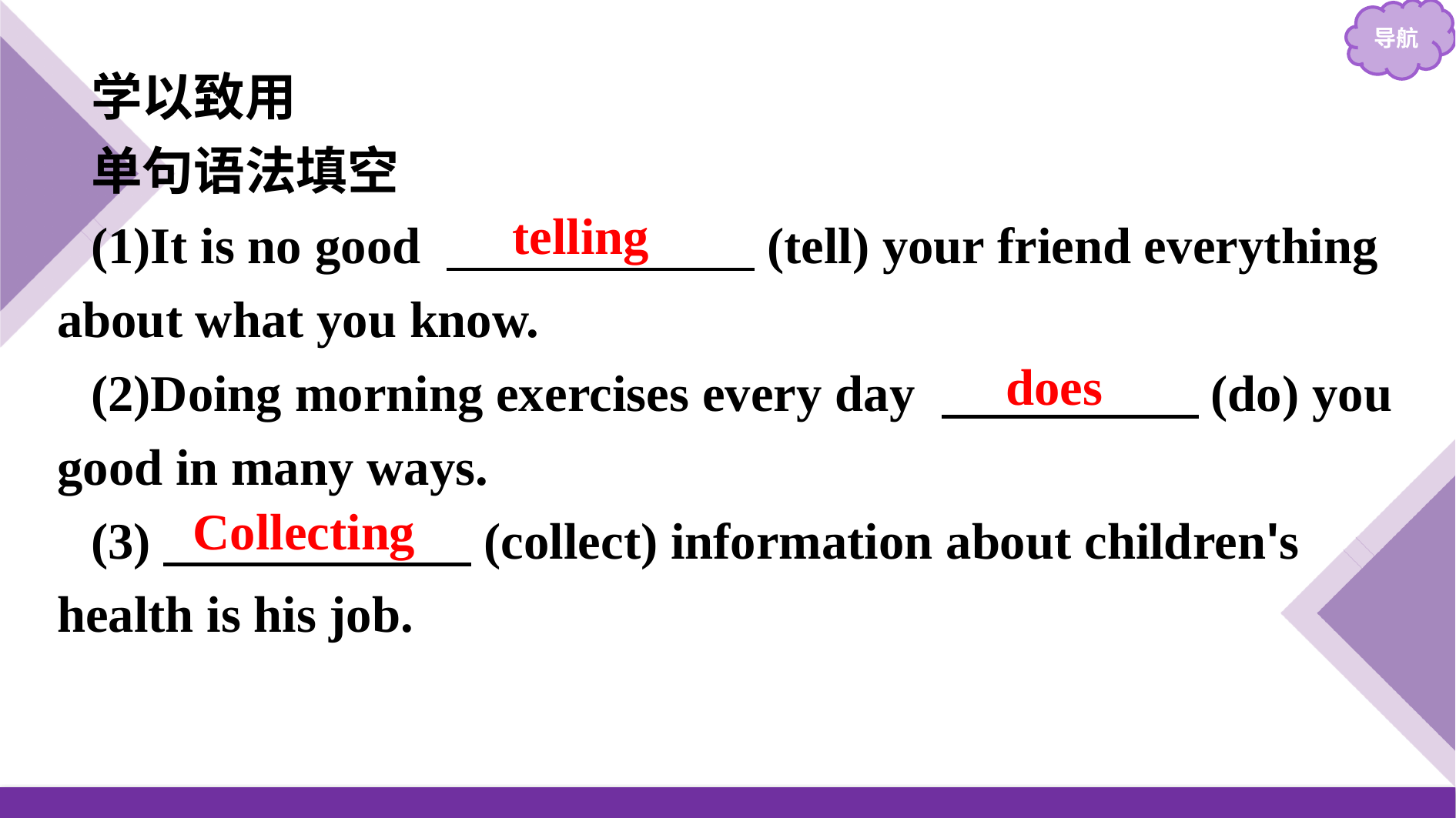

学以致用
单句语法填空
(1)It is no good 　　　　　　(tell) your friend everything about what you know.
(2)Doing morning exercises every day 　　　　　(do) you good in many ways.
(3)　　　　　　(collect) information about children's health is his job.
telling
does
Collecting